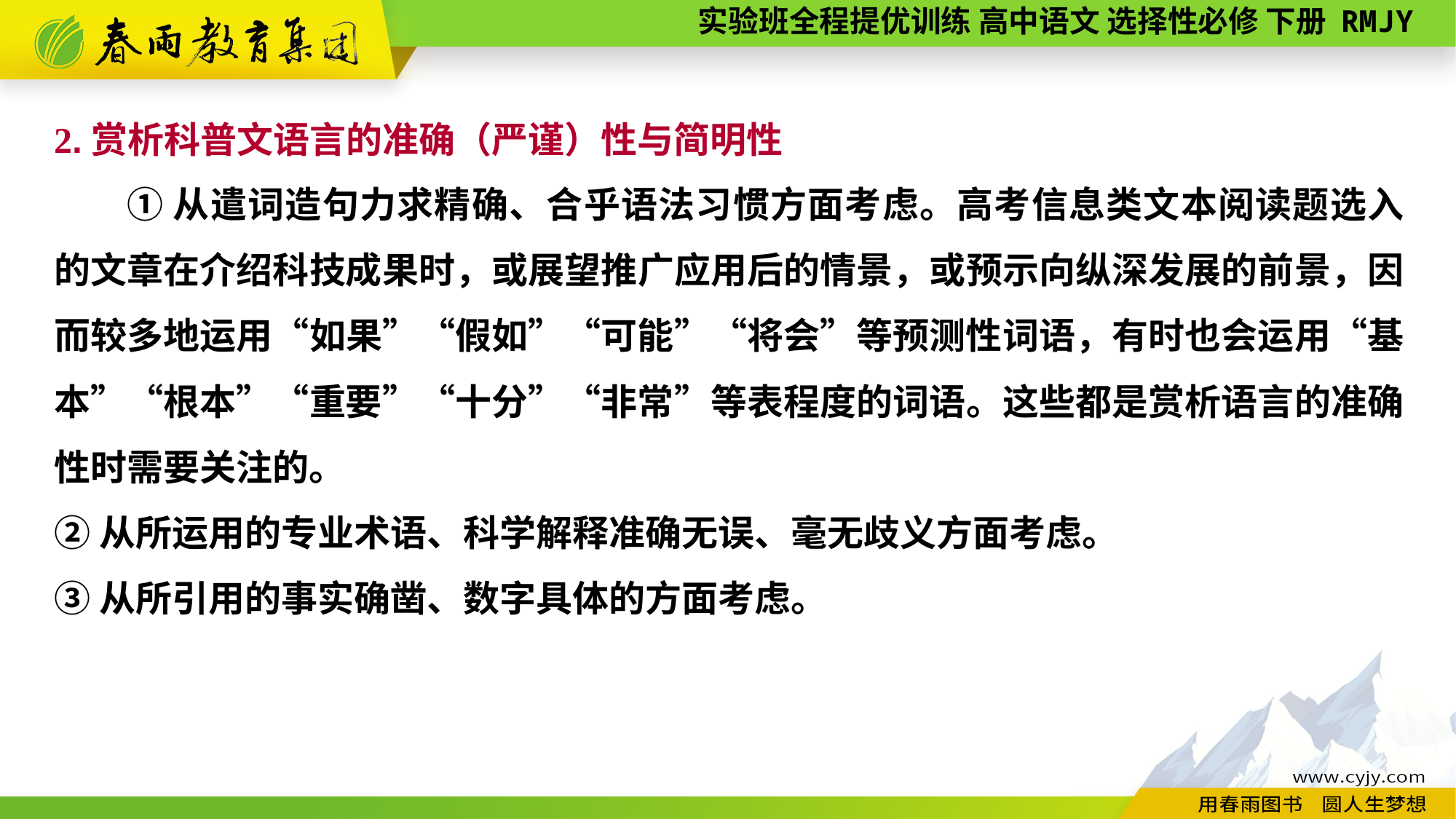

2.赏析科普文语言的准确（严谨）性与简明性
①从遣词造句力求精确、合乎语法习惯方面考虑。高考信息类文本阅读题选入的文章在介绍科技成果时，或展望推广应用后的情景，或预示向纵深发展的前景，因而较多地运用“如果”“假如”“可能”“将会”等预测性词语，有时也会运用“基本”“根本”“重要”“十分”“非常”等表程度的词语。这些都是赏析语言的准确性时需要关注的。
②从所运用的专业术语、科学解释准确无误、毫无歧义方面考虑。
③从所引用的事实确凿、数字具体的方面考虑。